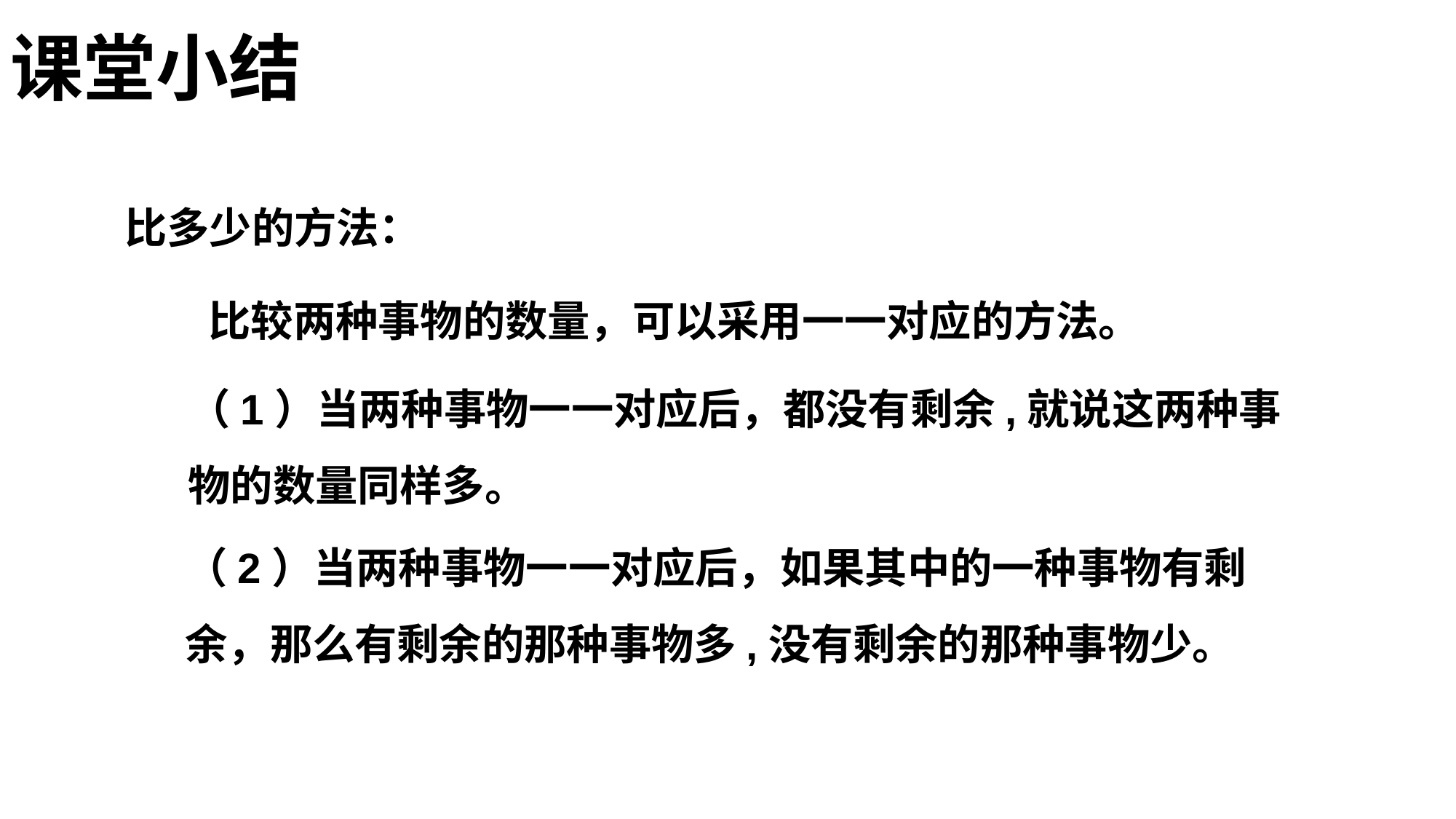

课堂小结

比多少的方法：
比较两种事物的数量，可以采用一一对应的方法。
（1）当两种事物一一对应后，都没有剩余,就说这两种事物的数量同样多。
（2）当两种事物一一对应后，如果其中的一种事物有剩余，那么有剩余的那种事物多,没有剩余的那种事物少。